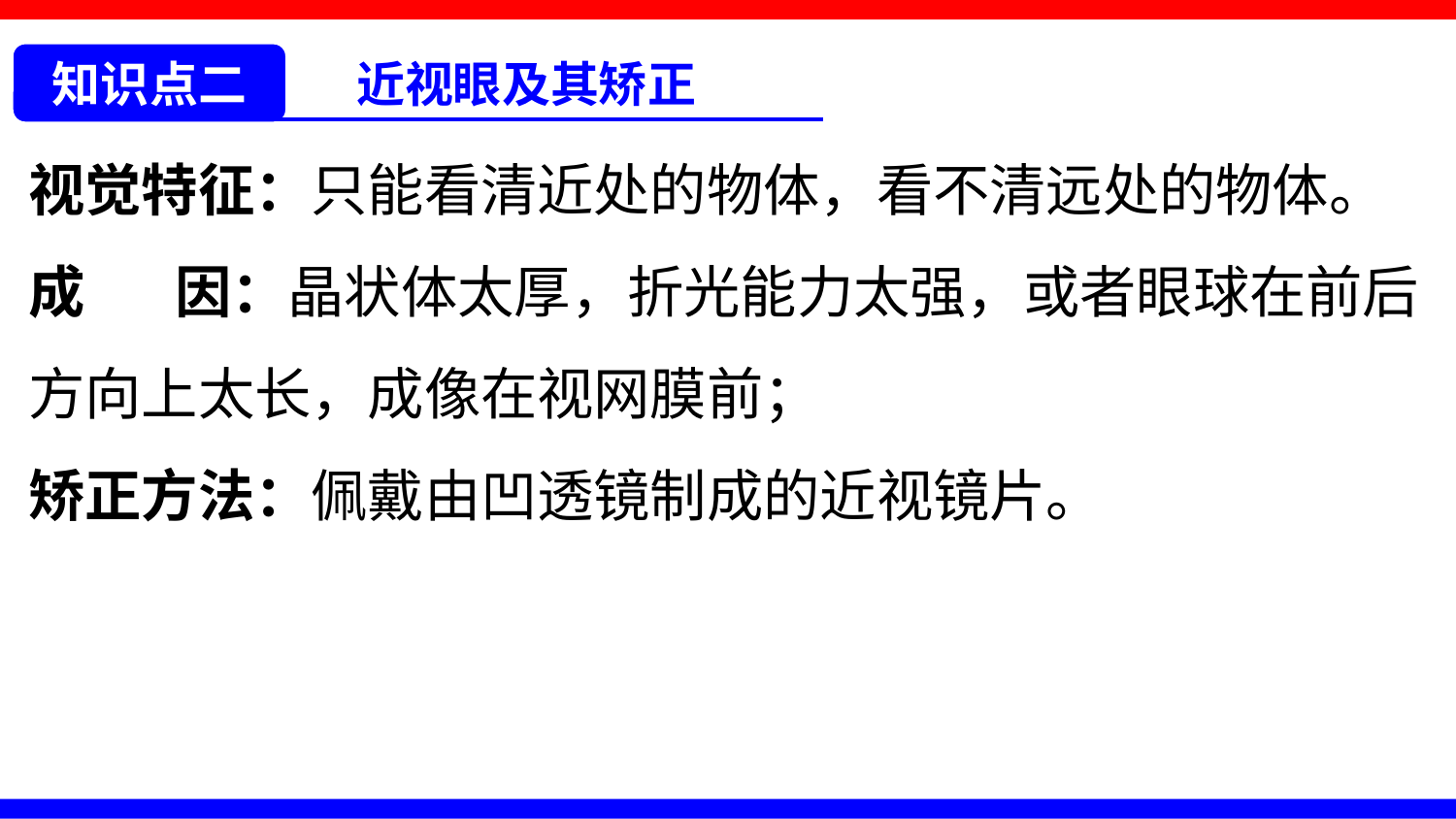

知识点二
   近视眼及其矫正
视觉特征：只能看清近处的物体，看不清远处的物体。
成       因：晶状体太厚，折光能力太强，或者眼球在前后方向上太长，成像在视网膜前；
矫正方法：佩戴由凹透镜制成的近视镜片。